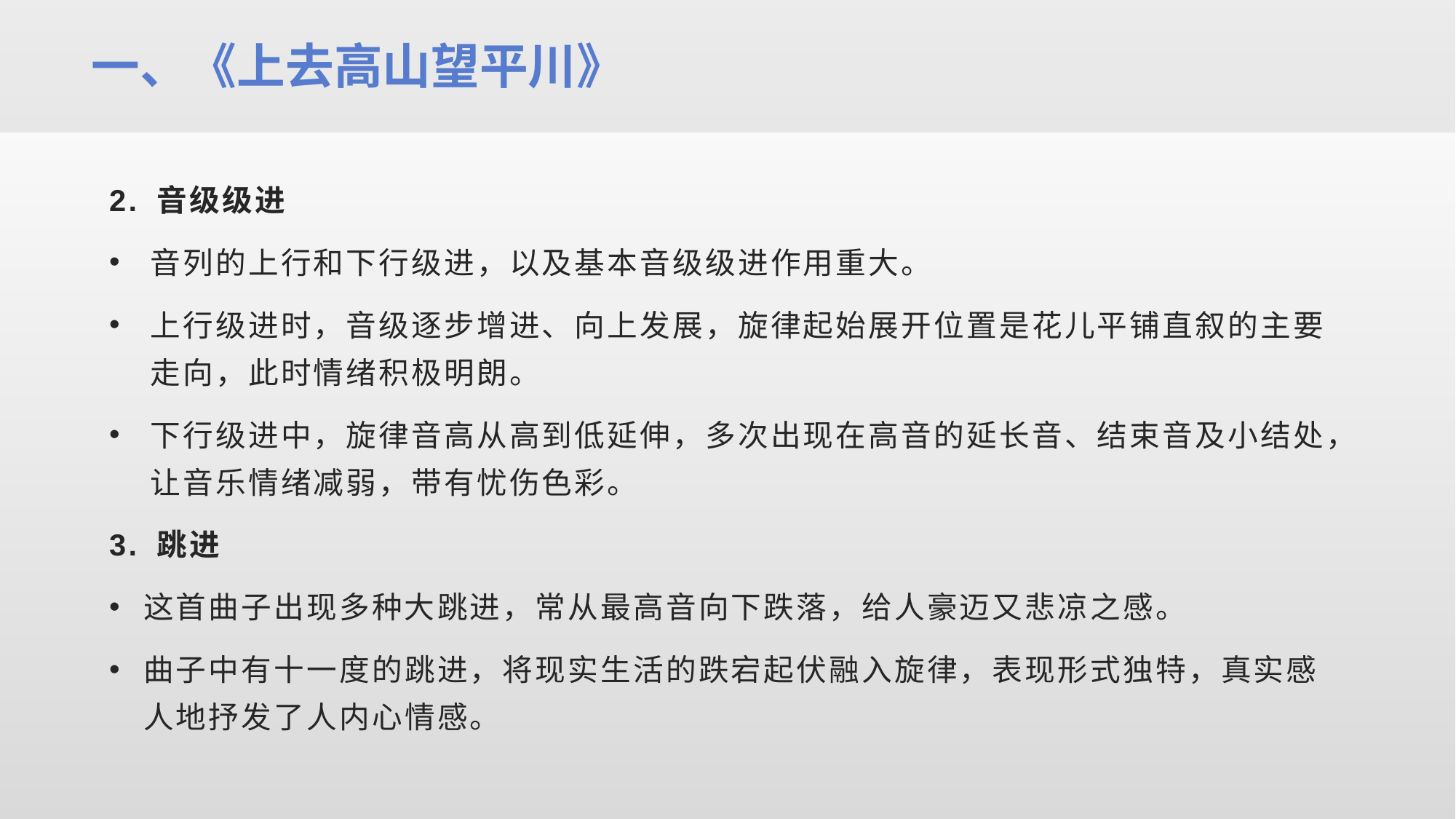

一、《上去高山望平川》
2. 音级级进
音列的上行和下行级进，以及基本音级级进作用重大。
上行级进时，音级逐步增进、向上发展，旋律起始展开位置是花儿平铺直叙的主要走向，此时情绪积极明朗。
下行级进中，旋律音高从高到低延伸，多次出现在高音的延长音、结束音及小结处，让音乐情绪减弱，带有忧伤色彩。
3. 跳进
这首曲子出现多种大跳进，常从最高音向下跌落，给人豪迈又悲凉之感。
曲子中有十一度的跳进，将现实生活的跌宕起伏融入旋律，表现形式独特，真实感人地抒发了人内心情感。